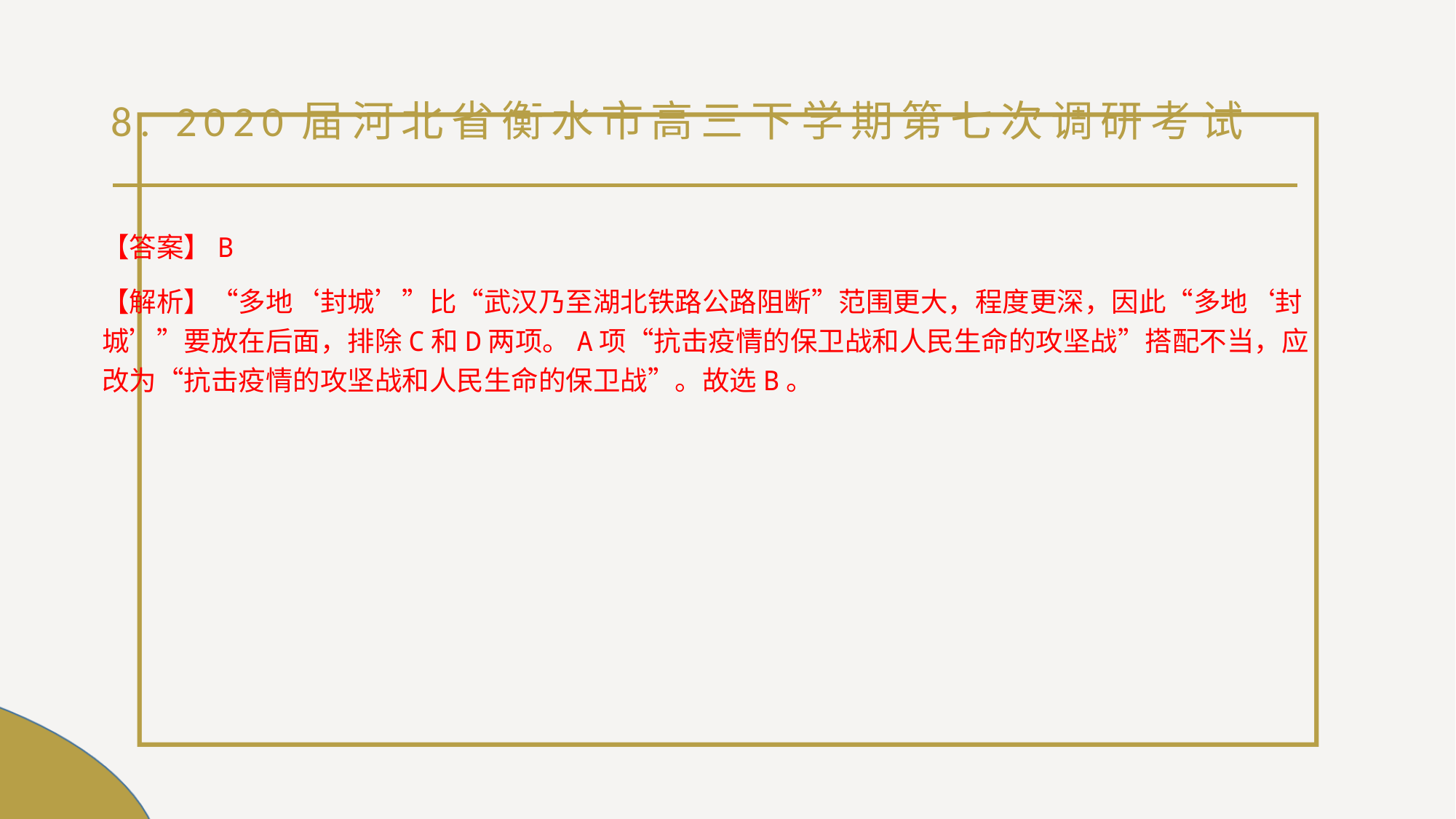

# 8. 2020届河北省衡水市高三下学期第七次调研考试
【答案】B
【解析】“多地‘封城’”比“武汉乃至湖北铁路公路阻断”范围更大，程度更深，因此“多地‘封城’”要放在后面，排除C和D两项。A项“抗击疫情的保卫战和人民生命的攻坚战”搭配不当，应改为“抗击疫情的攻坚战和人民生命的保卫战”。故选B。